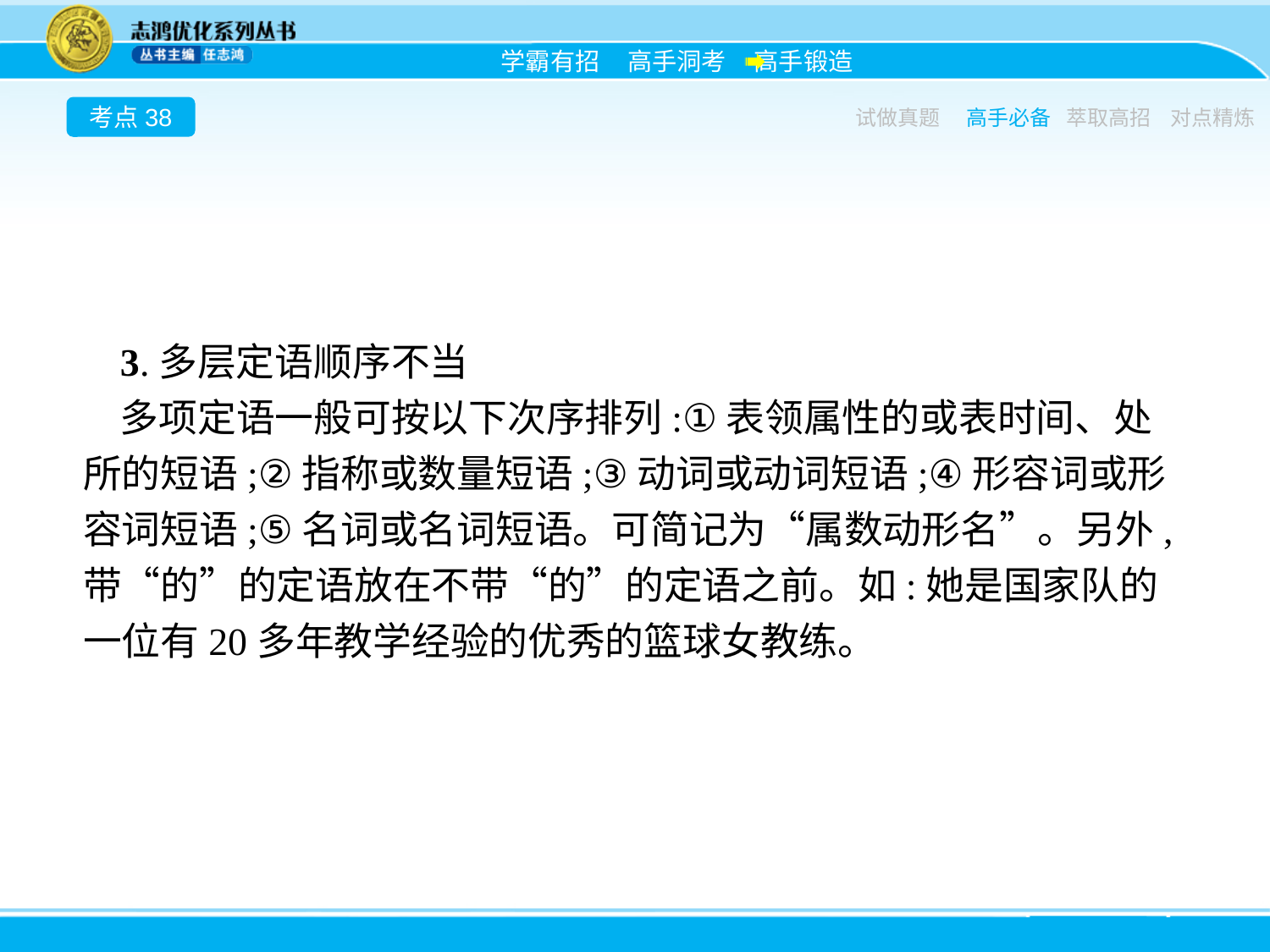

考点38
试做真题
高手必备
萃取高招
对点精炼
3.多层定语顺序不当
多项定语一般可按以下次序排列:①表领属性的或表时间、处所的短语;②指称或数量短语;③动词或动词短语;④形容词或形容词短语;⑤名词或名词短语。可简记为“属数动形名”。另外,带“的”的定语放在不带“的”的定语之前。如:她是国家队的一位有20多年教学经验的优秀的篮球女教练。